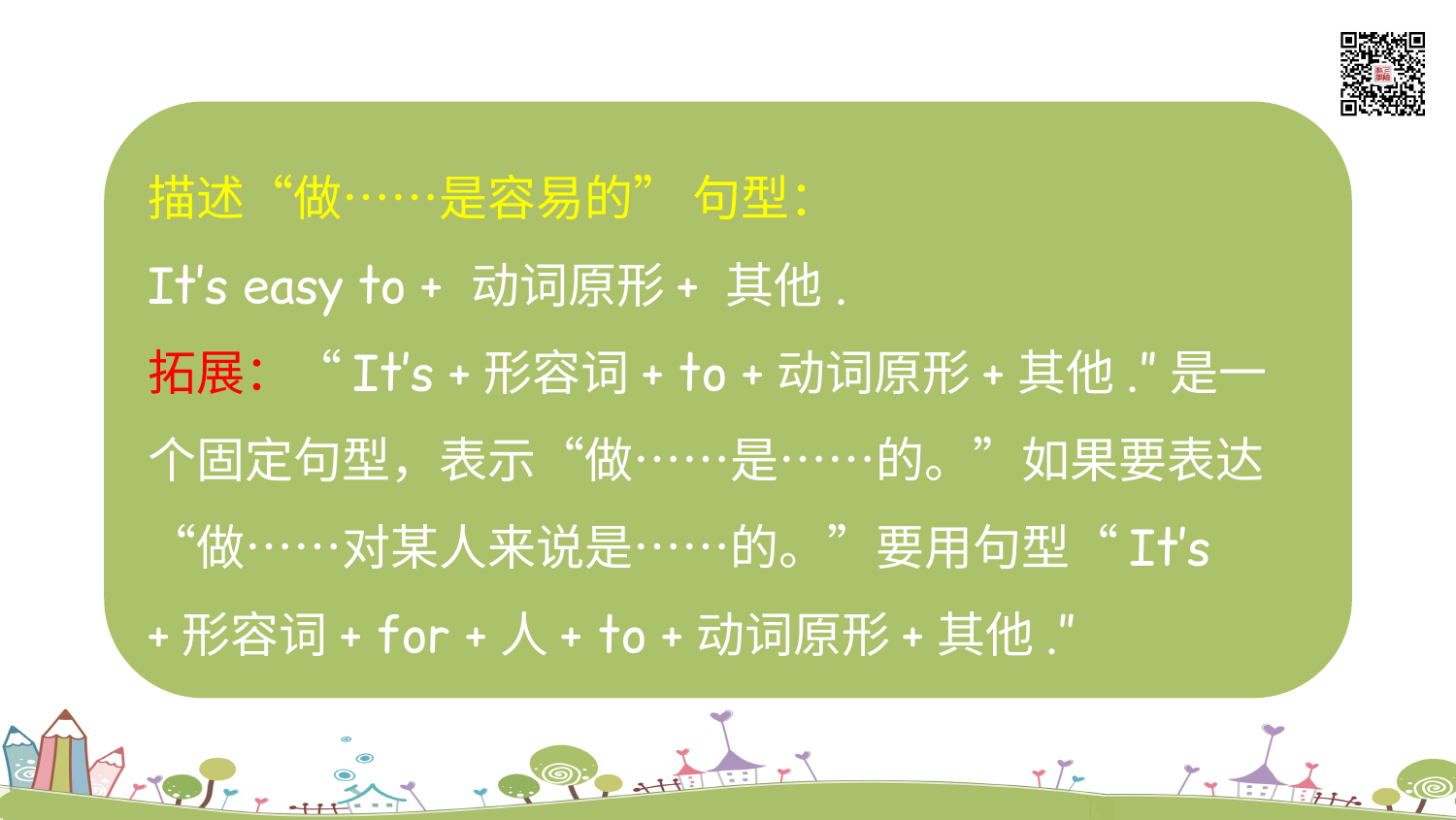

描述“做……是容易的” 句型：
It’s easy to + 动词原形+ 其他.
拓展：“It’s +形容词+ to +动词原形+其他.”是一个固定句型，表示“做……是……的。”如果要表达“做……对某人来说是……的。”要用句型“It’s +形容词+ for +人+ to +动词原形+其他.”